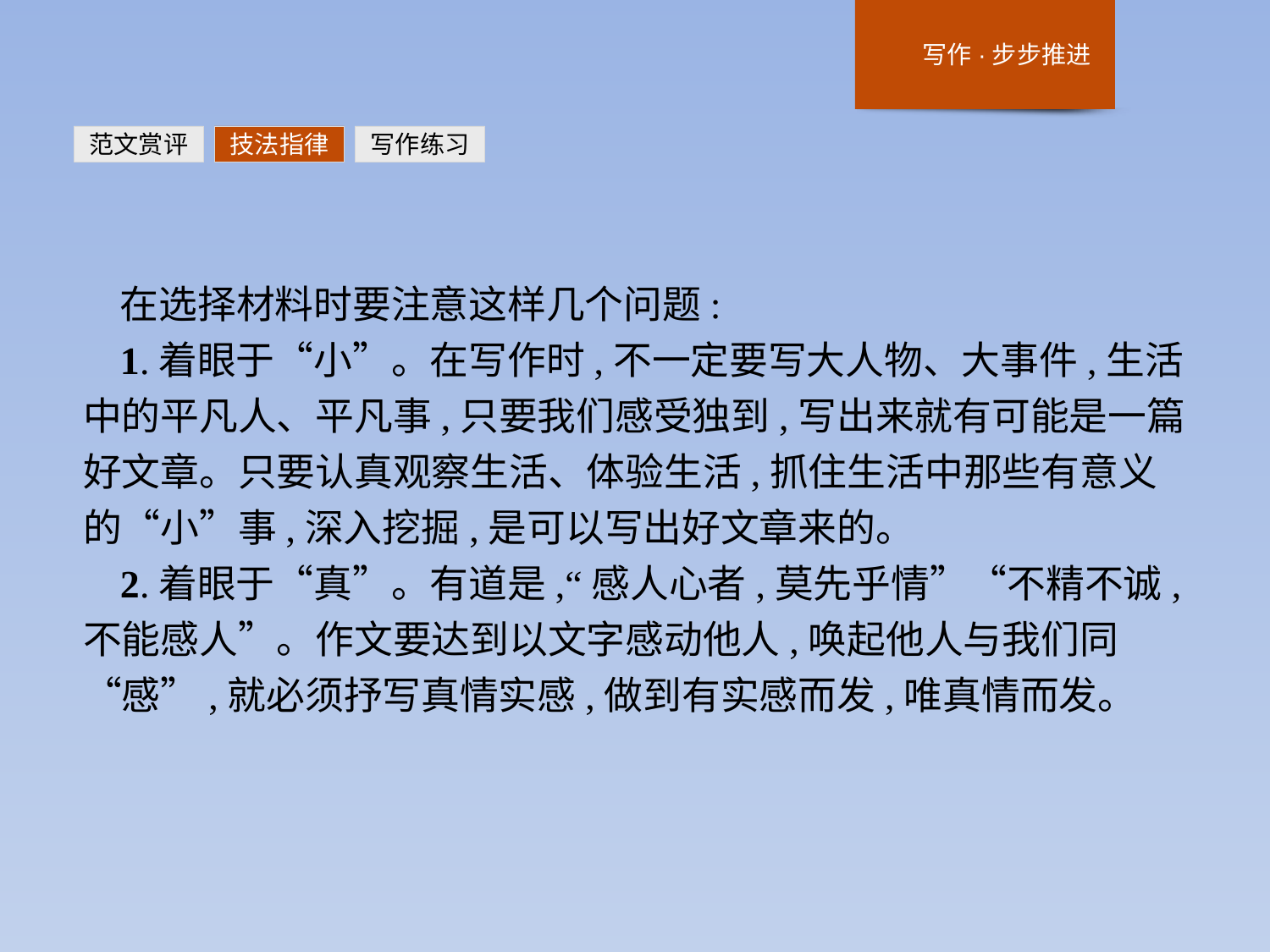

范文赏评
技法指律
写作练习
在选择材料时要注意这样几个问题:
1.着眼于“小”。在写作时,不一定要写大人物、大事件,生活中的平凡人、平凡事,只要我们感受独到,写出来就有可能是一篇好文章。只要认真观察生活、体验生活,抓住生活中那些有意义的“小”事,深入挖掘,是可以写出好文章来的。
2.着眼于“真”。有道是,“感人心者,莫先乎情”“不精不诚,不能感人”。作文要达到以文字感动他人,唤起他人与我们同“感”,就必须抒写真情实感,做到有实感而发,唯真情而发。